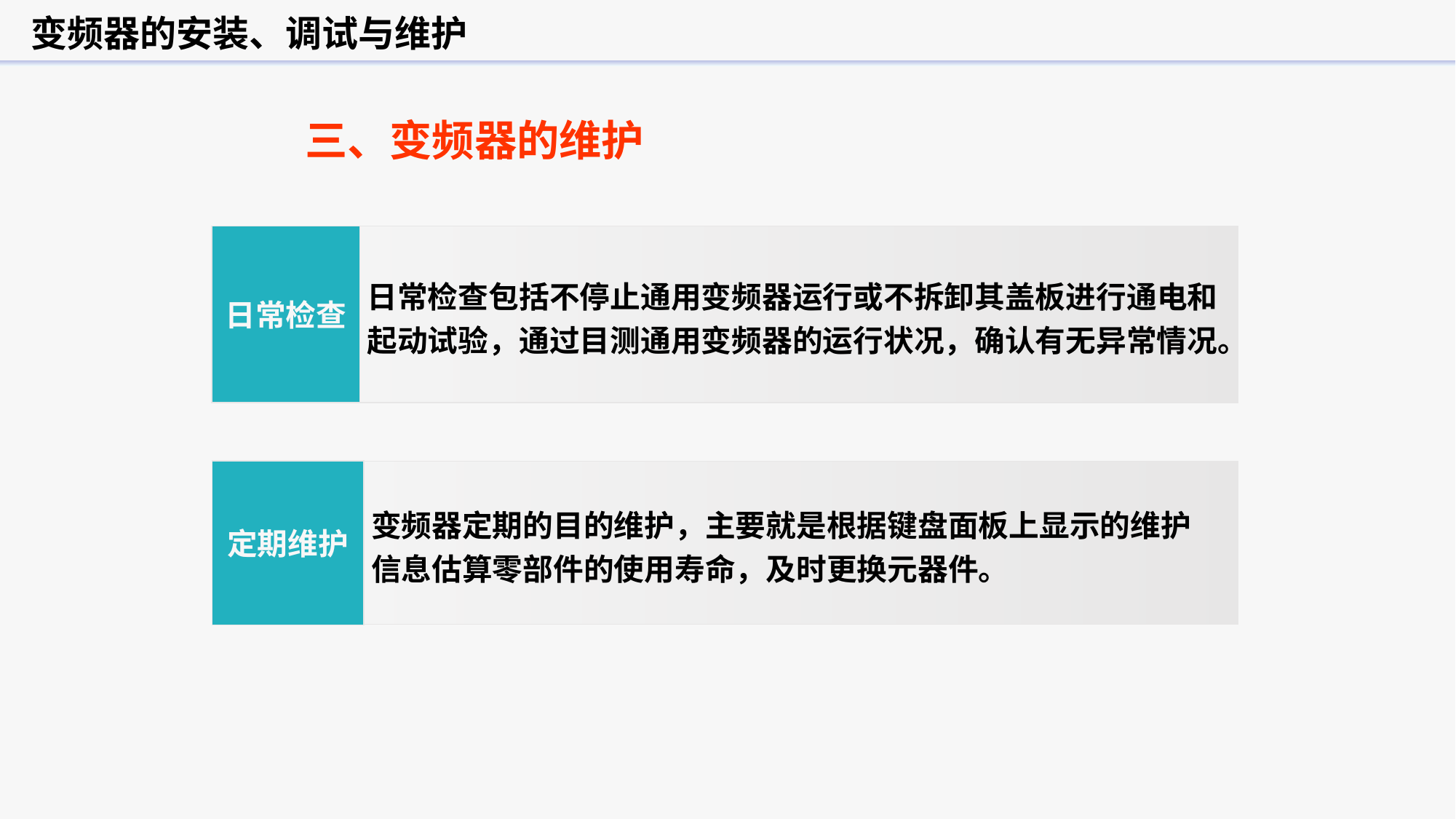

变频器的安装、调试与维护

三、变频器的维护
日常检查
日常检查包括不停止通用变频器运行或不拆卸其盖板进行通电和
起动试验，通过目测通用变频器的运行状况，确认有无异常情况。
定期维护
变频器定期的目的维护，主要就是根据键盘面板上显示的维护
信息估算零部件的使用寿命，及时更换元器件。